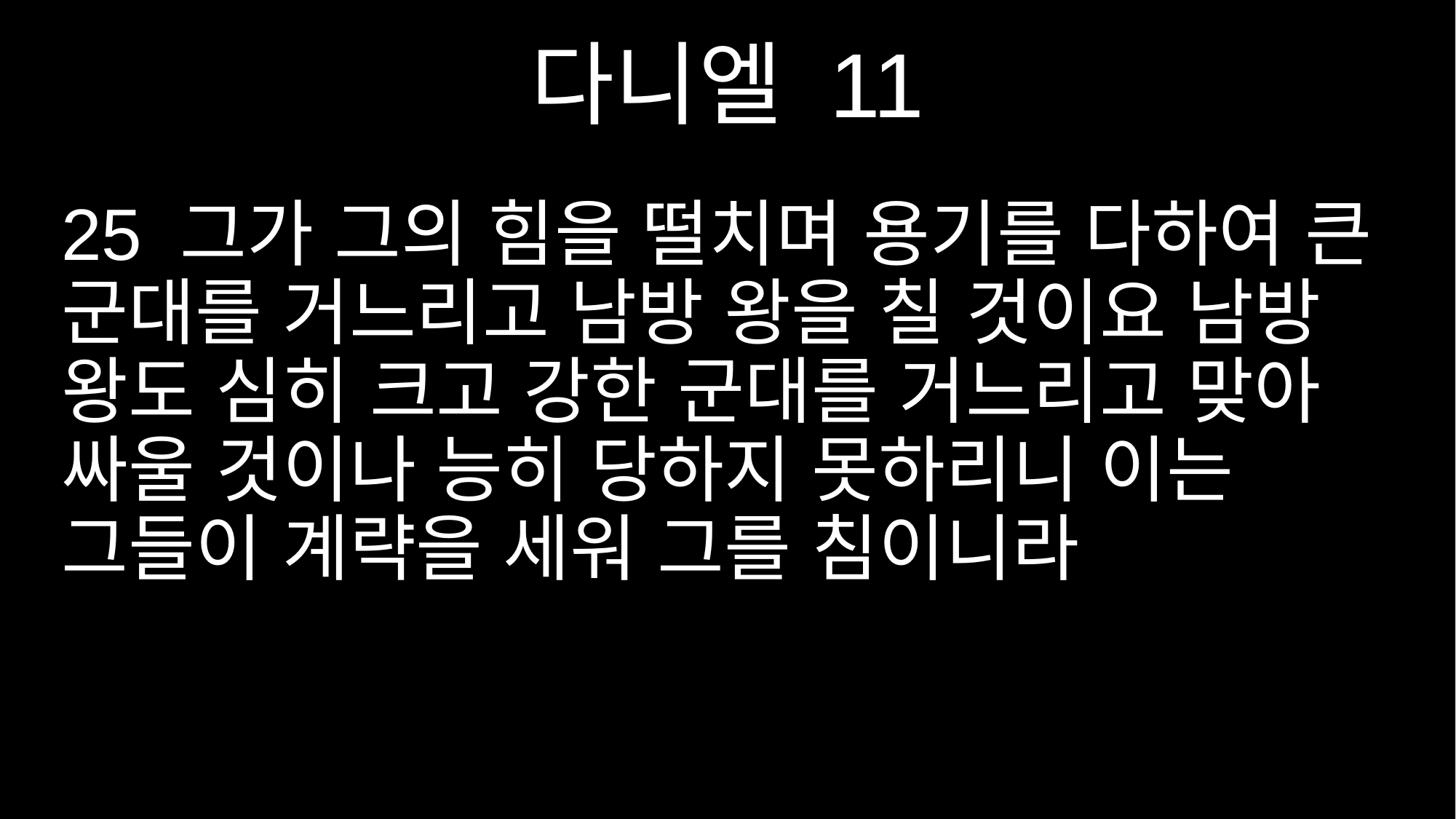

다니엘 11
25 그가 그의 힘을 떨치며 용기를 다하여 큰 군대를 거느리고 남방 왕을 칠 것이요 남방 왕도 심히 크고 강한 군대를 거느리고 맞아 싸울 것이나 능히 당하지 못하리니 이는 그들이 계략을 세워 그를 침이니라